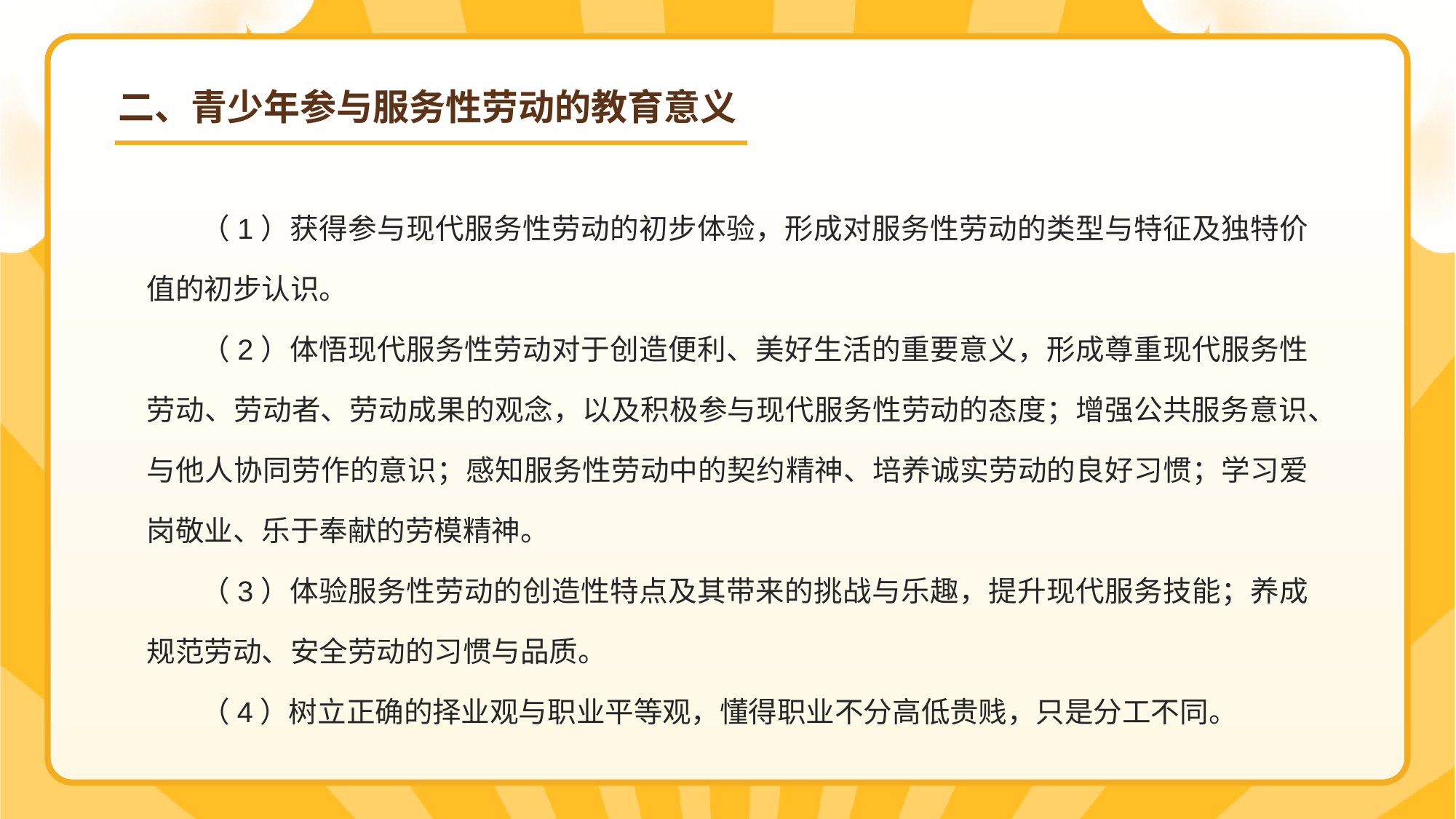

二、青少年参与服务性劳动的教育意义
（1）获得参与现代服务性劳动的初步体验，形成对服务性劳动的类型与特征及独特价值的初步认识。
（2）体悟现代服务性劳动对于创造便利、美好生活的重要意义，形成尊重现代服务性劳动、劳动者、劳动成果的观念，以及积极参与现代服务性劳动的态度；增强公共服务意识、与他人协同劳作的意识；感知服务性劳动中的契约精神、培养诚实劳动的良好习惯；学习爱岗敬业、乐于奉献的劳模精神。
（3）体验服务性劳动的创造性特点及其带来的挑战与乐趣，提升现代服务技能；养成规范劳动、安全劳动的习惯与品质。
（4）树立正确的择业观与职业平等观，懂得职业不分高低贵贱，只是分工不同。